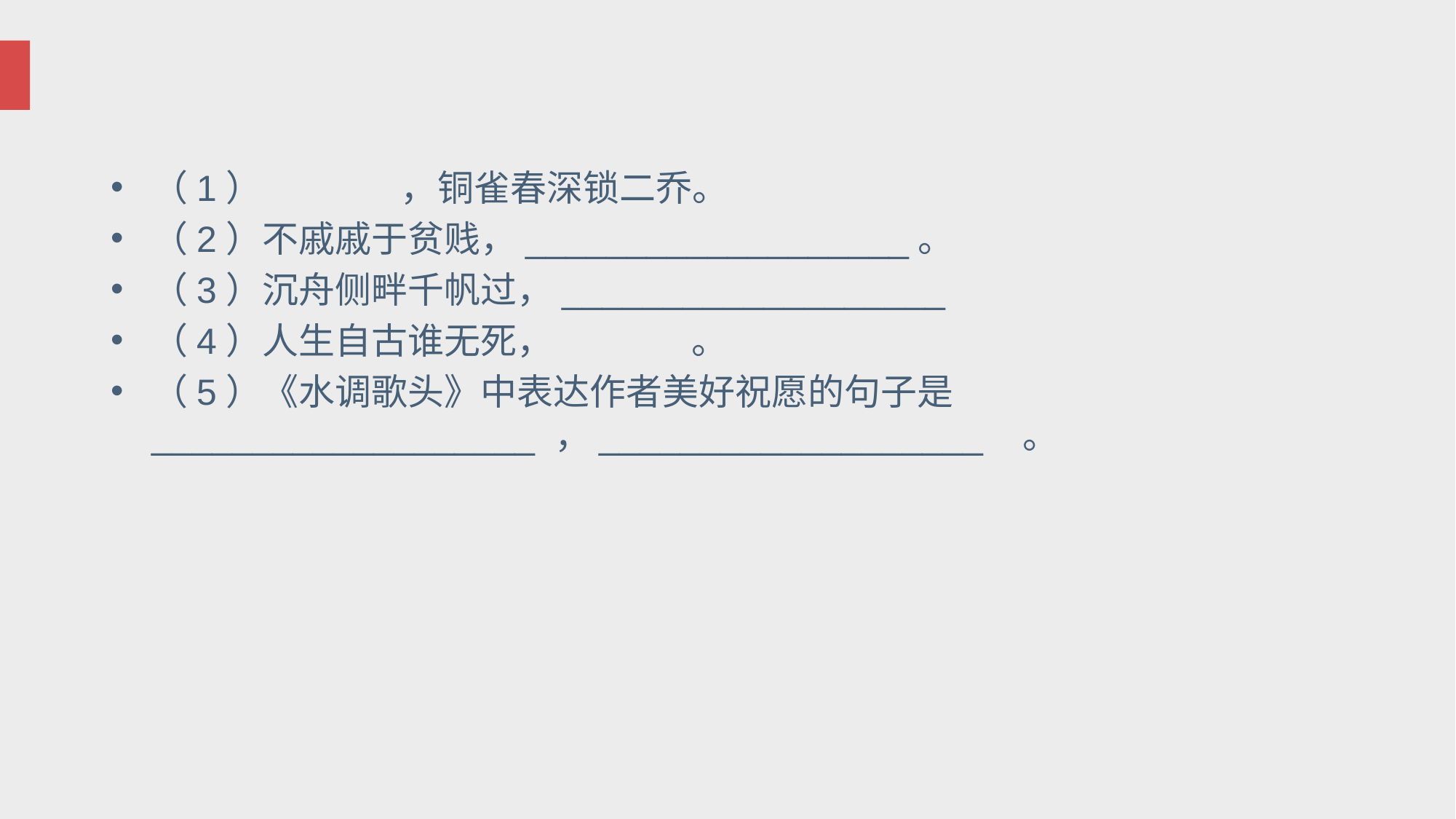

#
（1）                 ，铜雀春深锁二乔。
（2）不戚戚于贫贱，___________________。
（3）沉舟侧畔千帆过，___________________
（4）人生自古谁无死，                 。
（5）《水调歌头》中表达作者美好祝愿的句子是___________________ ，___________________   。